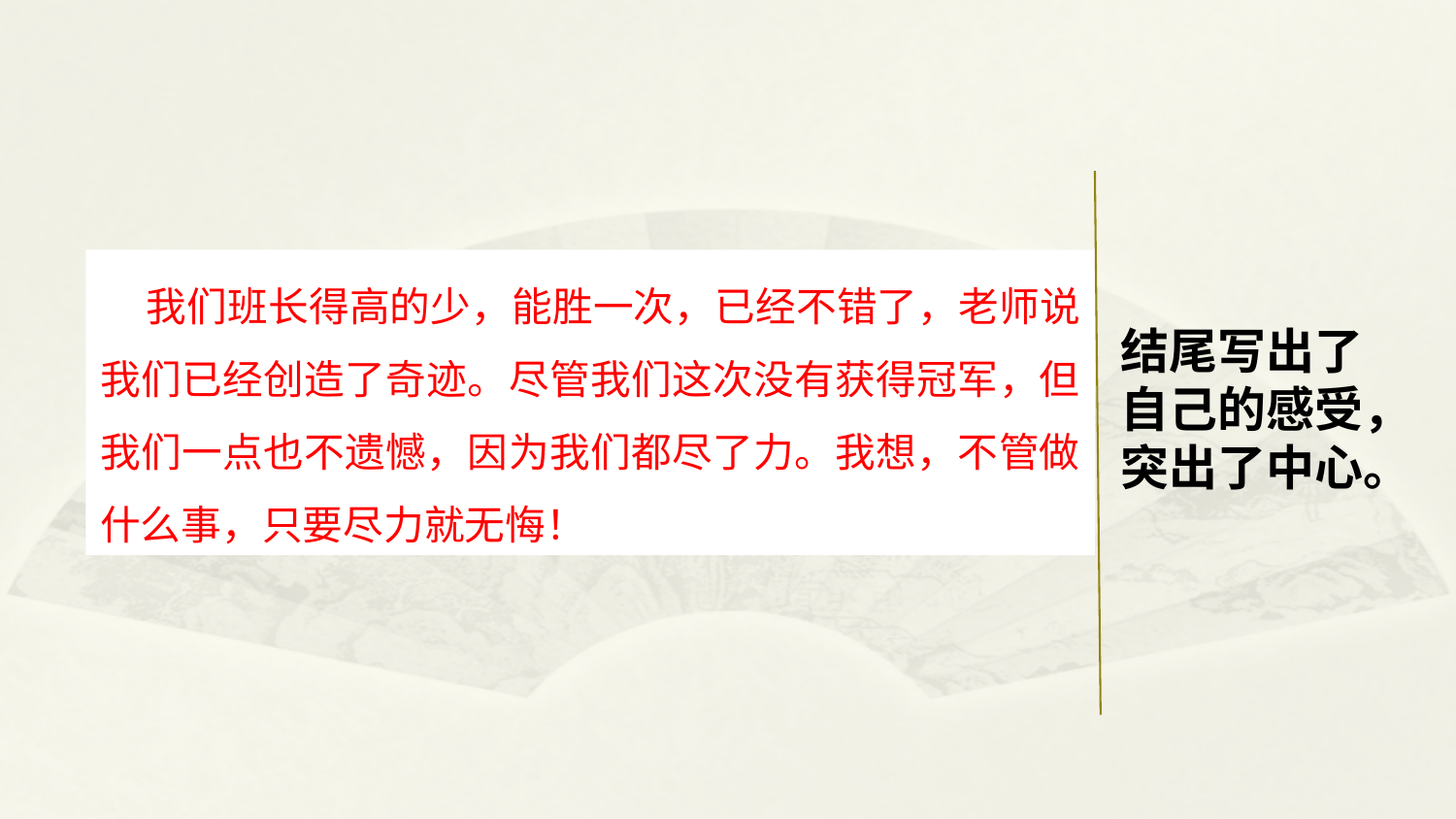

我们班长得高的少，能胜一次，已经不错了，老师说我们已经创造了奇迹。尽管我们这次没有获得冠军，但我们一点也不遗憾，因为我们都尽了力。我想，不管做什么事，只要尽力就无悔！
结尾写出了自己的感受，突出了中心。